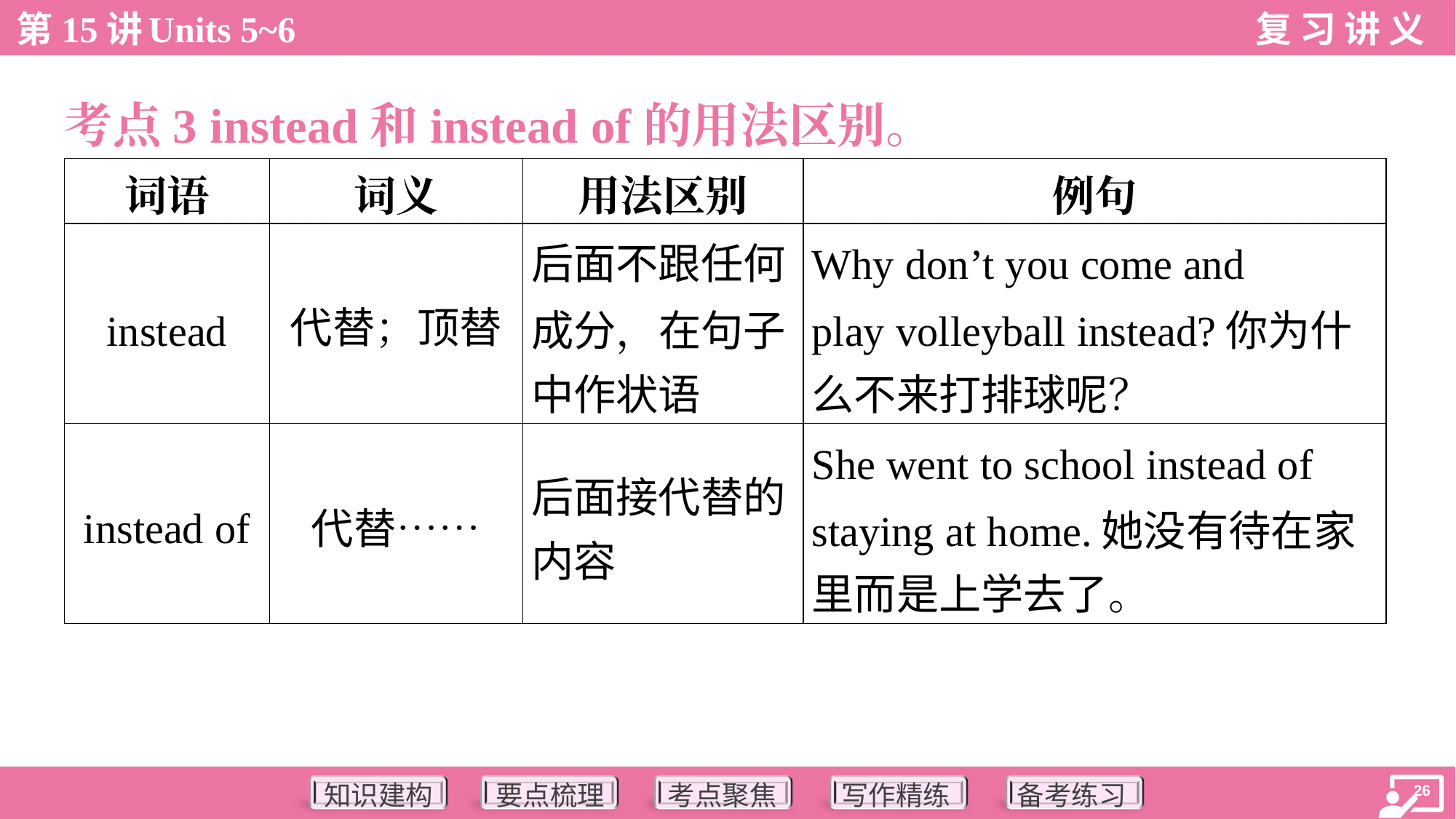

考点3 instead和instead of的用法区别。
| 词语 | 词义 | 用法区别 | 例句 |
| --- | --- | --- | --- |
| instead | 代替；顶替 | 后面不跟任何 成分，在句子 中作状语 | Why don’t you come and play volleyball instead?你为什 么不来打排球呢？ |
| instead of | 代替…… | 后面接代替的 内容 | She went to school instead of staying at home.她没有待在家 里而是上学去了。 |